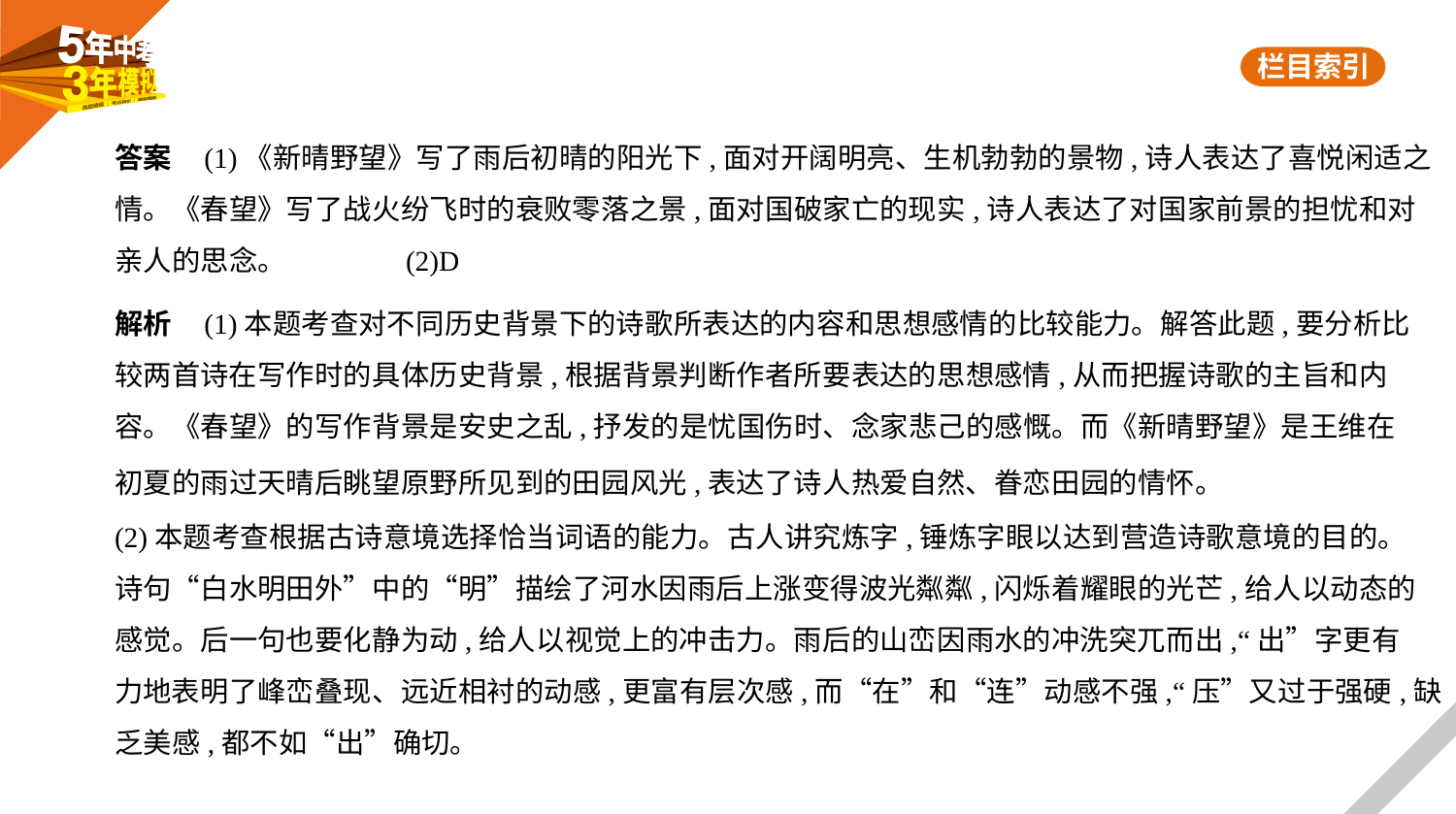

答案    (1)《新晴野望》写了雨后初晴的阳光下,面对开阔明亮、生机勃勃的景物,诗人表达了喜悦闲适之
情。《春望》写了战火纷飞时的衰败零落之景,面对国破家亡的现实,诗人表达了对国家前景的担忧和对
亲人的思念。	(2)D
解析    (1)本题考查对不同历史背景下的诗歌所表达的内容和思想感情的比较能力。解答此题,要分析比
较两首诗在写作时的具体历史背景,根据背景判断作者所要表达的思想感情,从而把握诗歌的主旨和内
容。《春望》的写作背景是安史之乱,抒发的是忧国伤时、念家悲己的感慨。而《新晴野望》是王维在
初夏的雨过天晴后眺望原野所见到的田园风光,表达了诗人热爱自然、眷恋田园的情怀。
(2)本题考查根据古诗意境选择恰当词语的能力。古人讲究炼字,锤炼字眼以达到营造诗歌意境的目的。
诗句“白水明田外”中的“明”描绘了河水因雨后上涨变得波光粼粼,闪烁着耀眼的光芒,给人以动态的
感觉。后一句也要化静为动,给人以视觉上的冲击力。雨后的山峦因雨水的冲洗突兀而出,“出”字更有
力地表明了峰峦叠现、远近相衬的动感,更富有层次感,而“在”和“连”动感不强,“压”又过于强硬,缺
乏美感,都不如“出”确切。